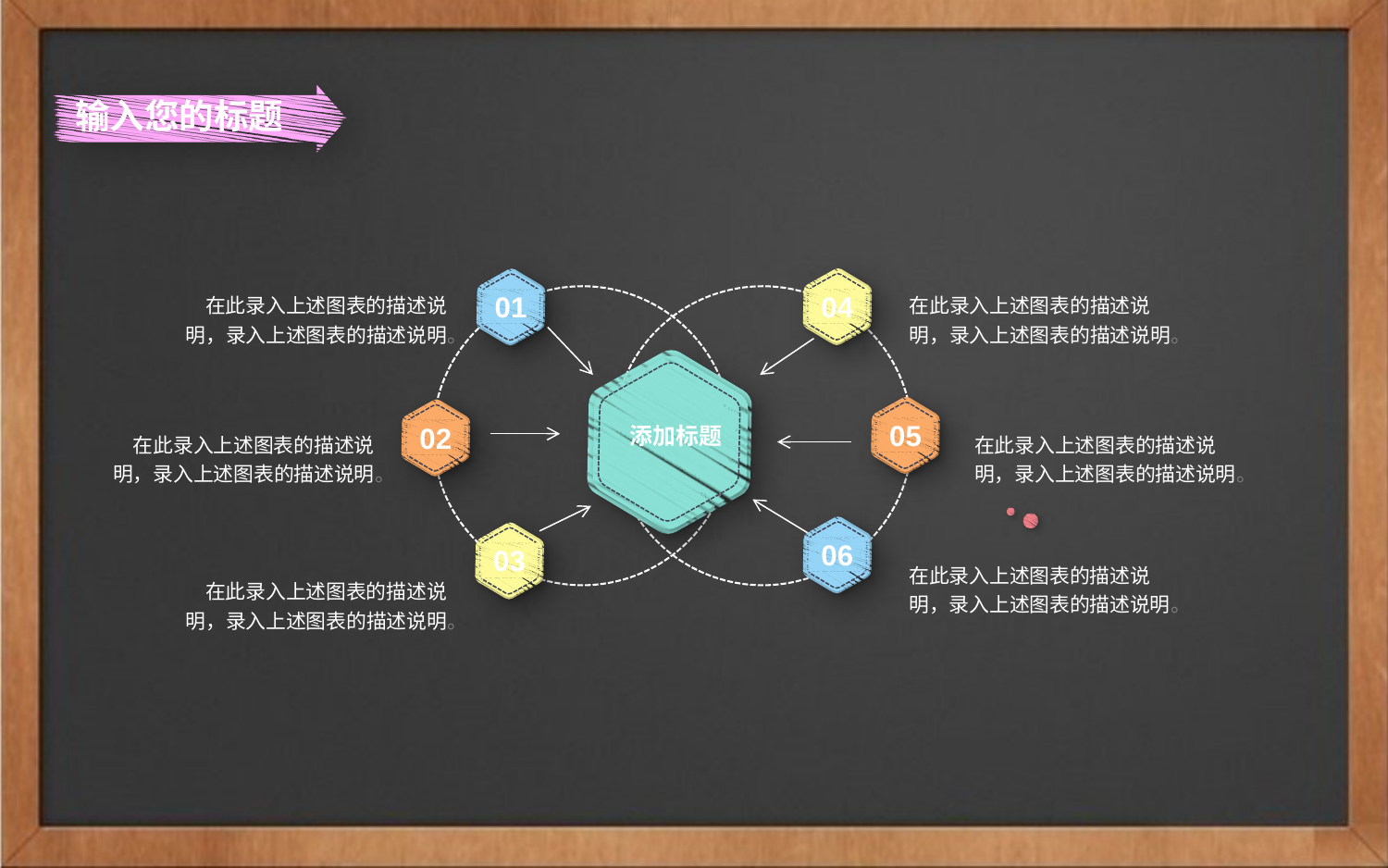

输入您的标题

04

01
在此录入上述图表的描述说
明，录入上述图表的描述说明。
在此录入上述图表的描述说
明，录入上述图表的描述说明。

添加标题

05

02
在此录入上述图表的描述说
明，录入上述图表的描述说明。
在此录入上述图表的描述说
明，录入上述图表的描述说明。

06

03
在此录入上述图表的描述说
明，录入上述图表的描述说明。
在此录入上述图表的描述说
明，录入上述图表的描述说明。